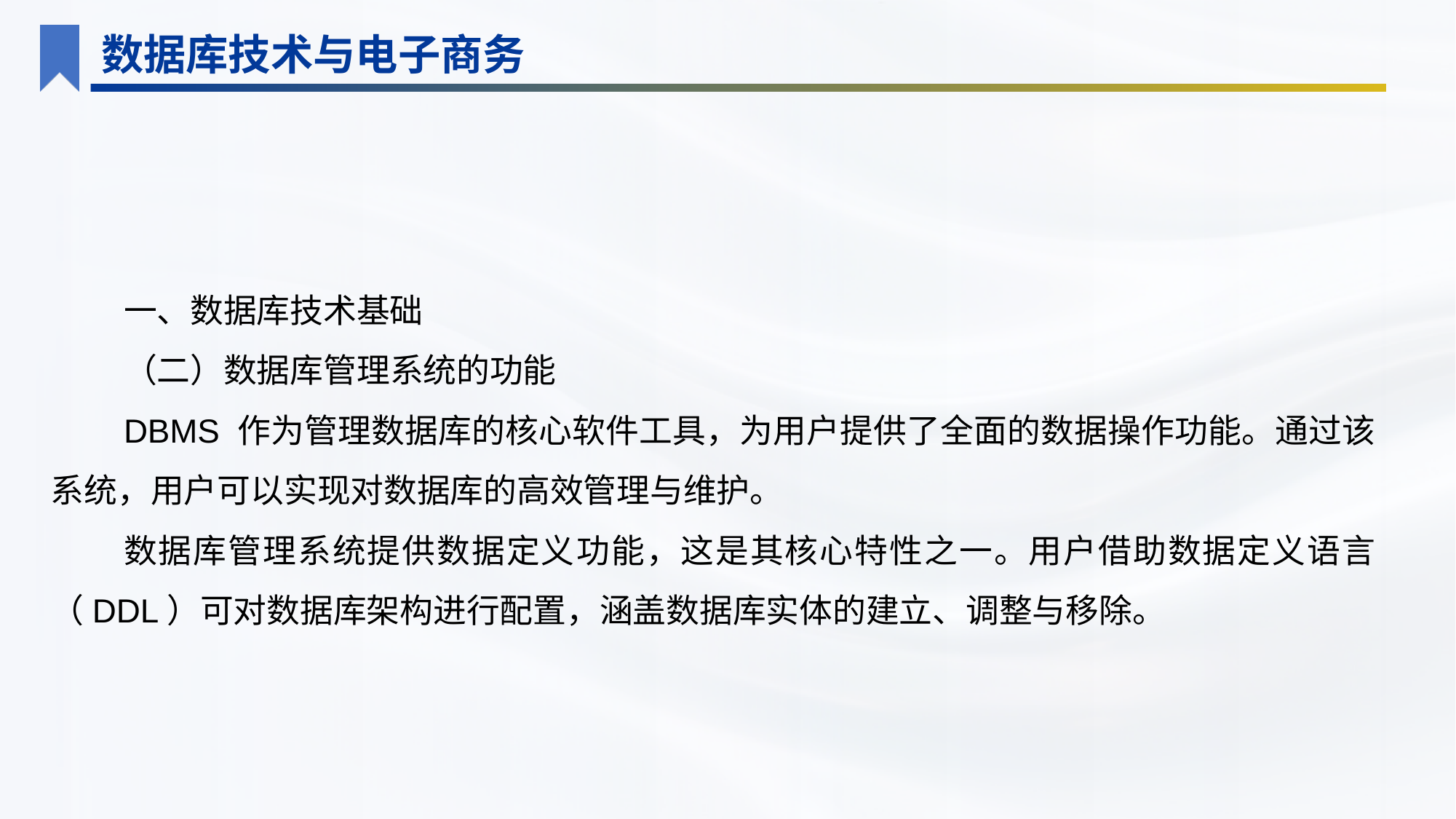

数据库技术与电子商务
一、数据库技术基础
（二）数据库管理系统的功能
DBMS 作为管理数据库的核心软件工具，为用户提供了全面的数据操作功能。通过该系统，用户可以实现对数据库的高效管理与维护。
数据库管理系统提供数据定义功能，这是其核心特性之一。用户借助数据定义语言（DDL）可对数据库架构进行配置，涵盖数据库实体的建立、调整与移除。